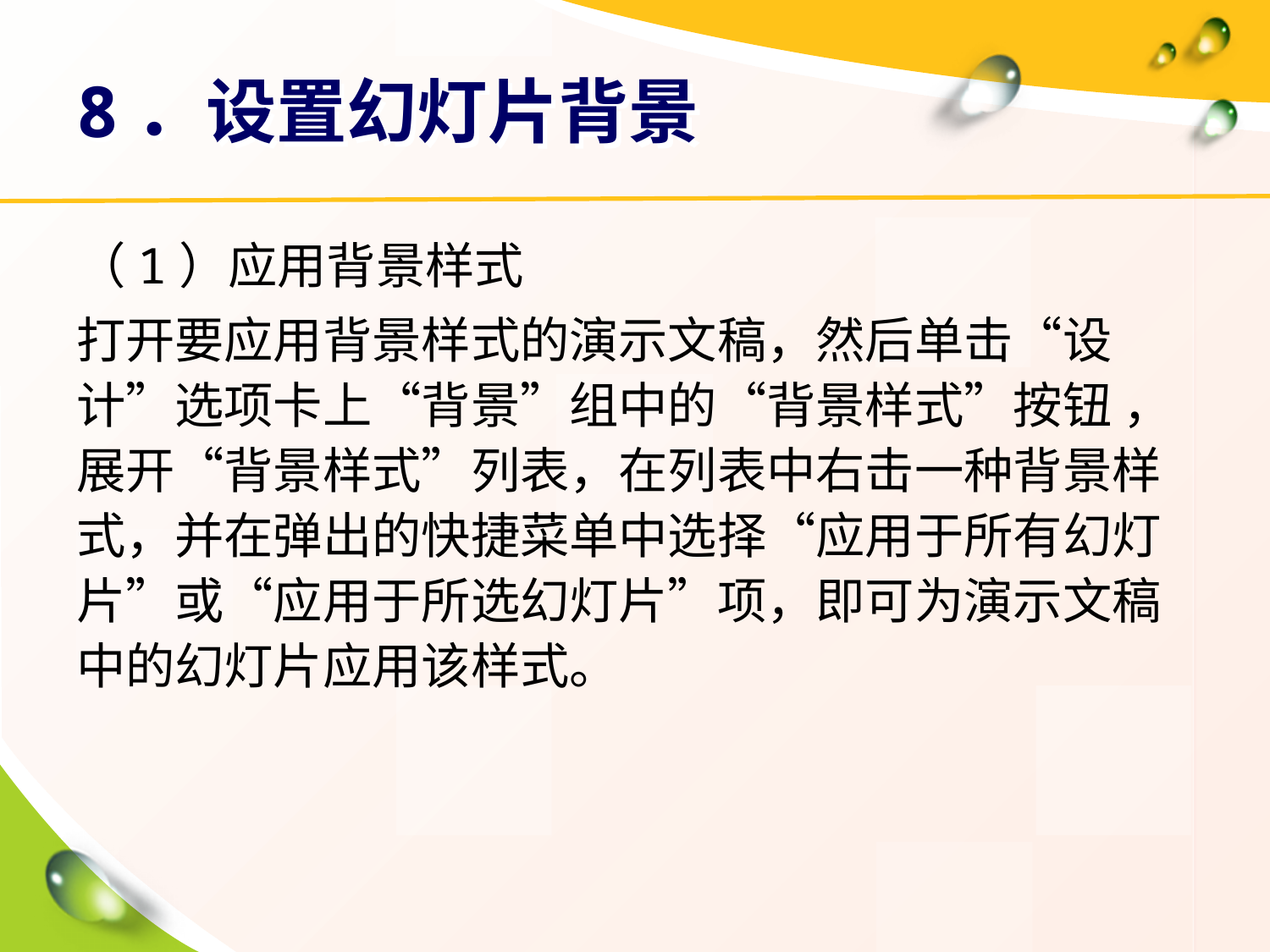

# 8．设置幻灯片背景
（1）应用背景样式
打开要应用背景样式的演示文稿，然后单击“设计”选项卡上“背景”组中的“背景样式”按钮 ，展开“背景样式”列表，在列表中右击一种背景样式，并在弹出的快捷菜单中选择“应用于所有幻灯片”或“应用于所选幻灯片”项，即可为演示文稿中的幻灯片应用该样式。